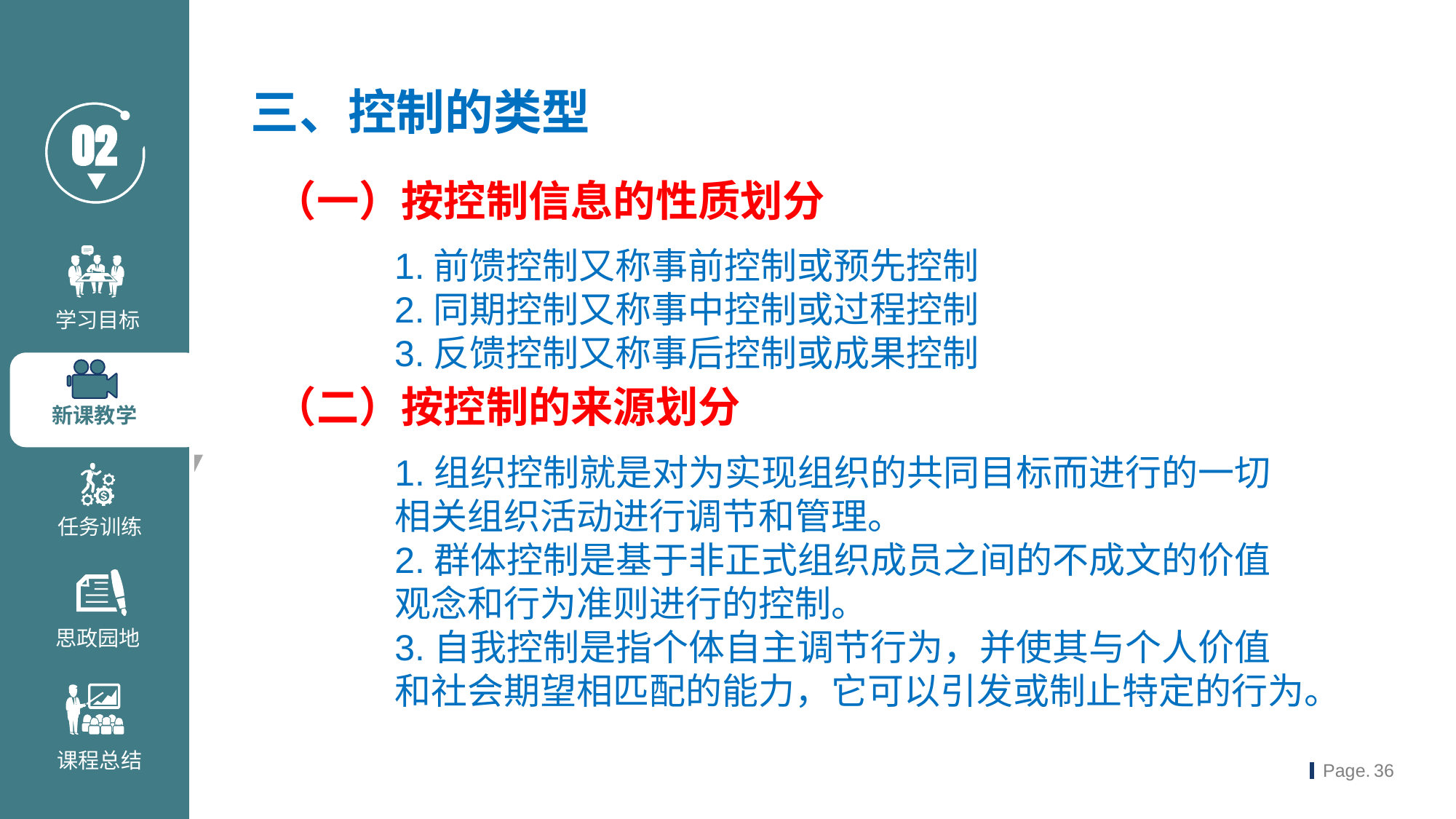

三、控制的类型
（一）按控制信息的性质划分
1.前馈控制又称事前控制或预先控制
2.同期控制又称事中控制或过程控制
3.反馈控制又称事后控制或成果控制
（二）按控制的来源划分
1.组织控制就是对为实现组织的共同目标而进行的一切相关组织活动进行调节和管理。
2.群体控制是基于非正式组织成员之间的不成文的价值观念和行为准则进行的控制。
3.自我控制是指个体自主调节行为，并使其与个人价值和社会期望相匹配的能力，它可以引发或制止特定的行为。